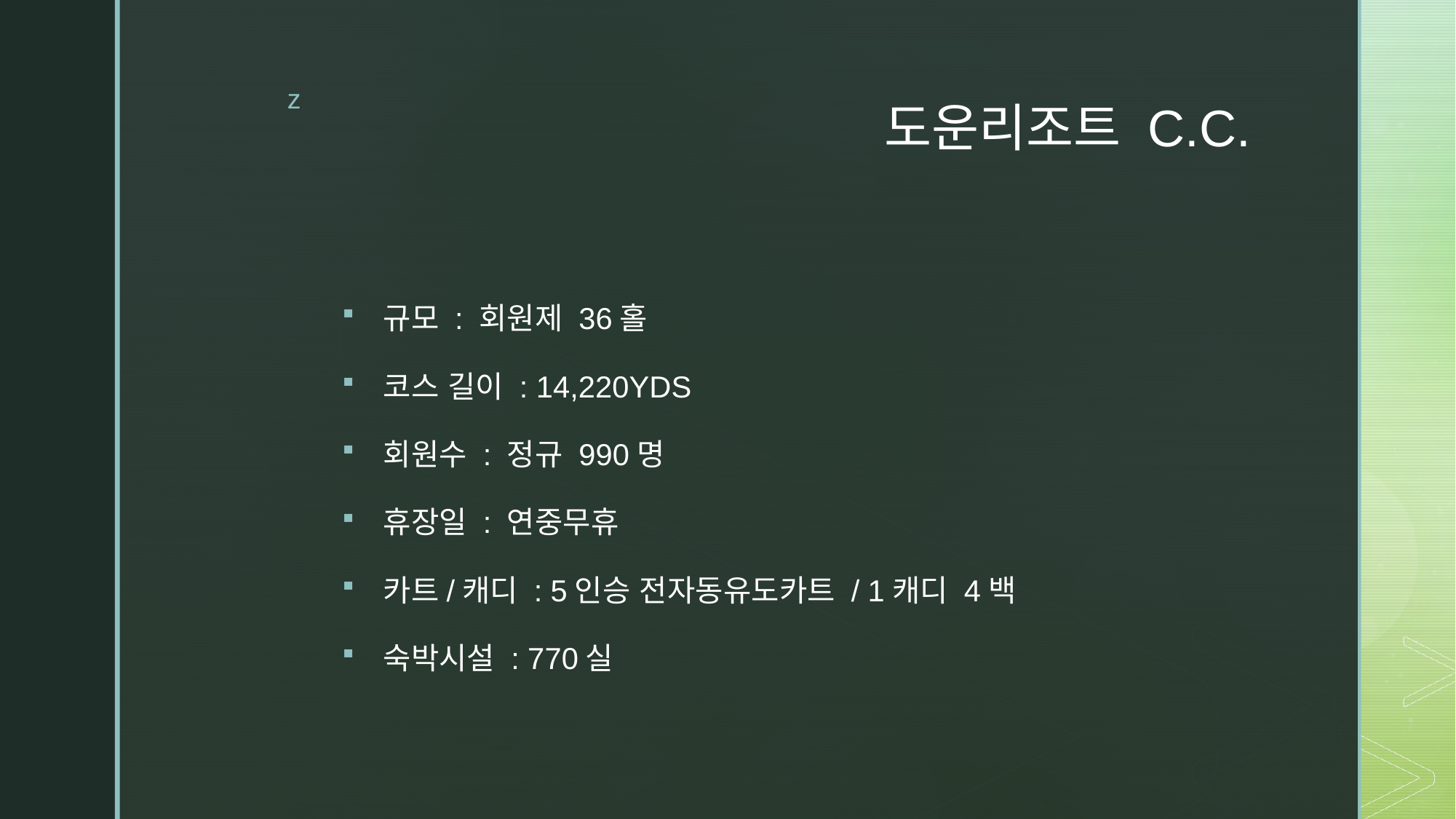

# 도운리조트 C.C.
규모 : 회원제 36홀
코스 길이 : 14,220YDS
회원수 : 정규 990명
휴장일 : 연중무휴
카트/캐디 : 5인승 전자동유도카트 / 1캐디 4백
숙박시설 : 770실